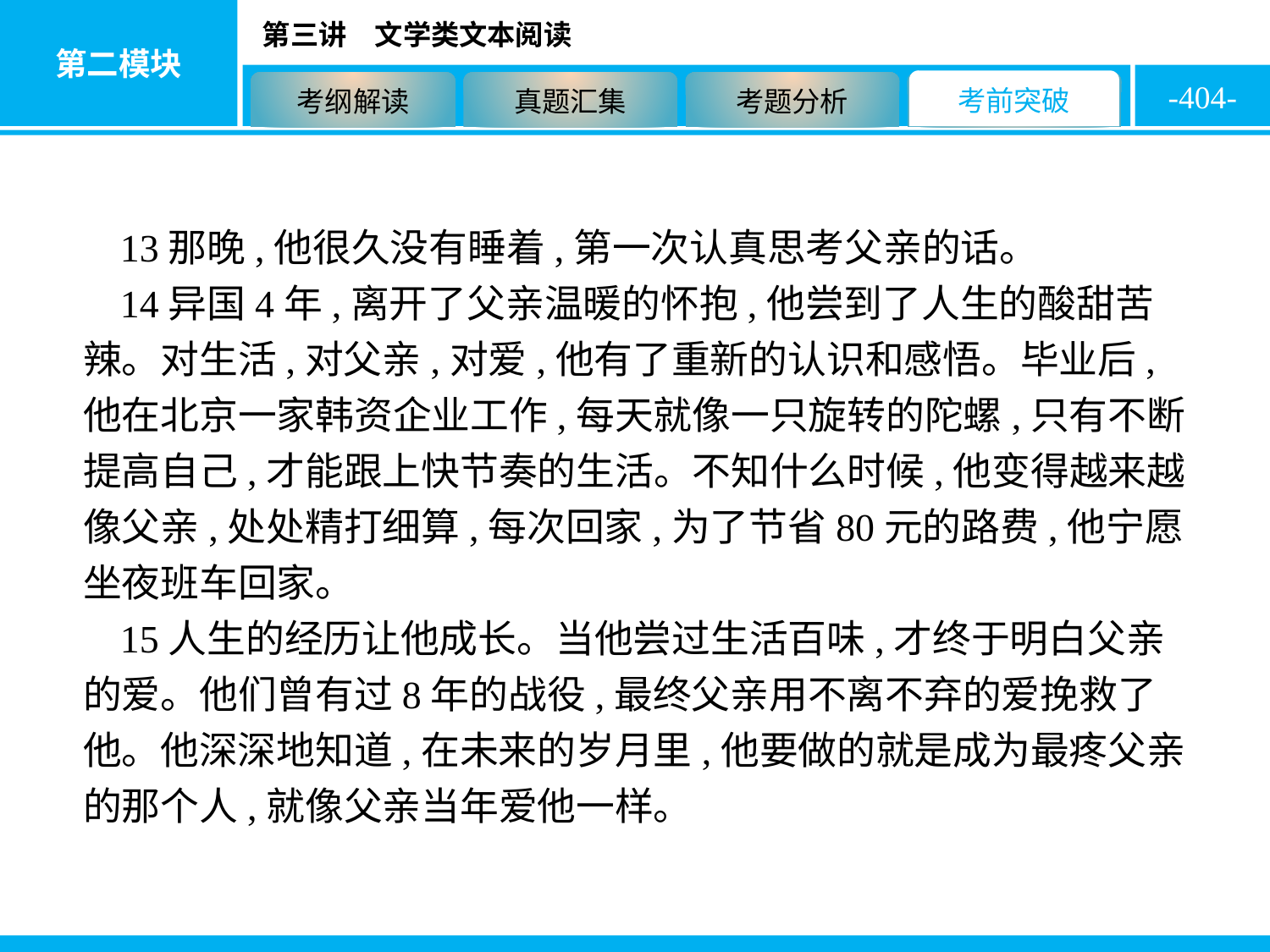

-404-
13那晚,他很久没有睡着,第一次认真思考父亲的话。
14异国4年,离开了父亲温暖的怀抱,他尝到了人生的酸甜苦辣。对生活,对父亲,对爱,他有了重新的认识和感悟。毕业后,他在北京一家韩资企业工作,每天就像一只旋转的陀螺,只有不断提高自己,才能跟上快节奏的生活。不知什么时候,他变得越来越像父亲,处处精打细算,每次回家,为了节省80元的路费,他宁愿坐夜班车回家。
15人生的经历让他成长。当他尝过生活百味,才终于明白父亲的爱。他们曾有过8年的战役,最终父亲用不离不弃的爱挽救了他。他深深地知道,在未来的岁月里,他要做的就是成为最疼父亲的那个人,就像父亲当年爱他一样。